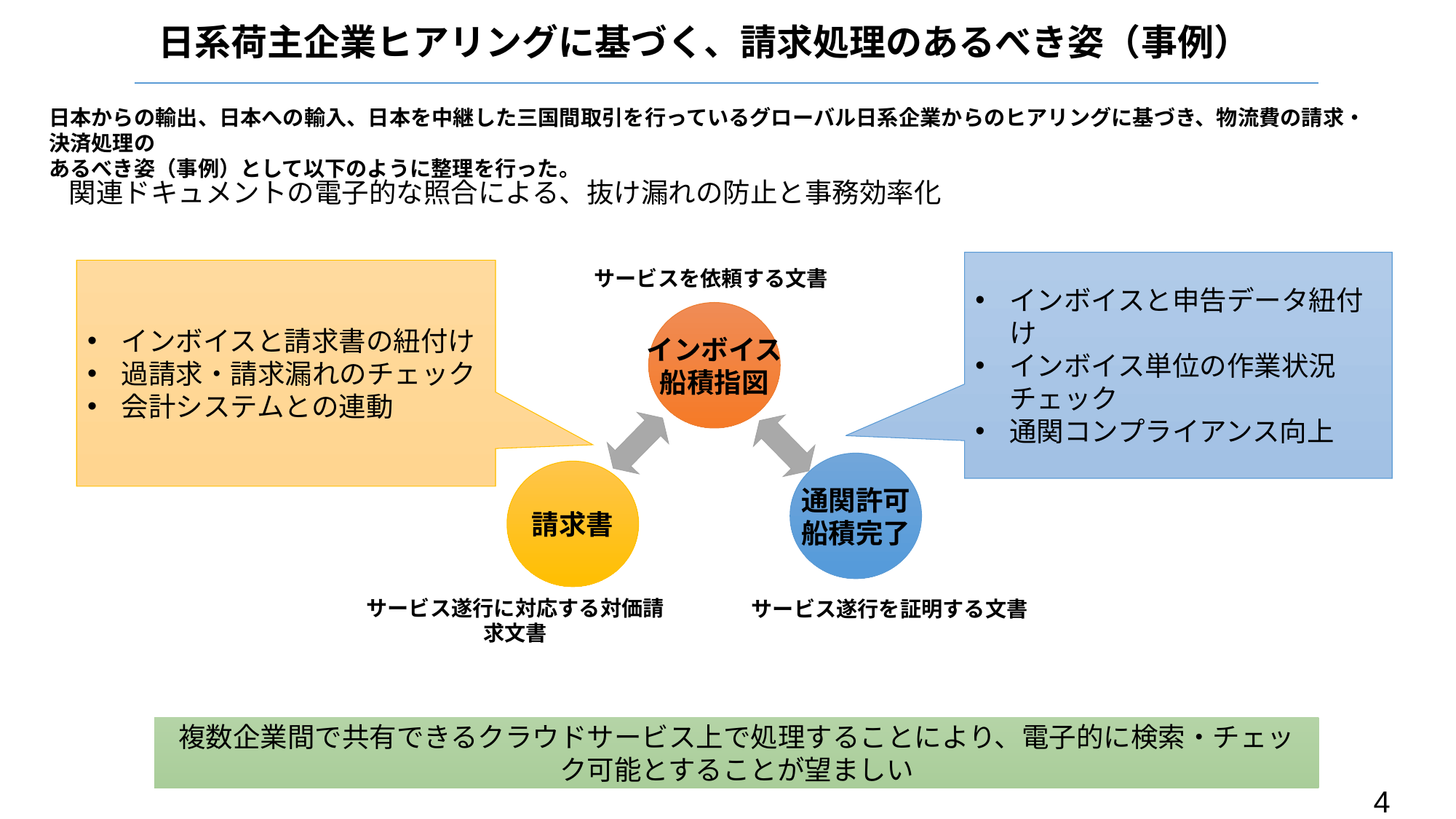

日系荷主企業ヒアリングに基づく、請求処理のあるべき姿（事例）
日本からの輸出、日本への輸入、日本を中継した三国間取引を行っているグローバル日系企業からのヒアリングに基づき、物流費の請求・決済処理の
あるべき姿（事例）として以下のように整理を行った。
関連ドキュメントの電子的な照合による、抜け漏れの防止と事務効率化
インボイスと申告データ紐付け
インボイス単位の作業状況チェック
通関コンプライアンス向上
インボイスと請求書の紐付け
過請求・請求漏れのチェック
会計システムとの連動
サービスを依頼する文書
インボイス
船積指図

通関許可
船積完了
請求書
サービス遂行に対応する対価請求文書
サービス遂行を証明する文書
複数企業間で共有できるクラウドサービス上で処理することにより、電子的に検索・チェック可能とすることが望ましい